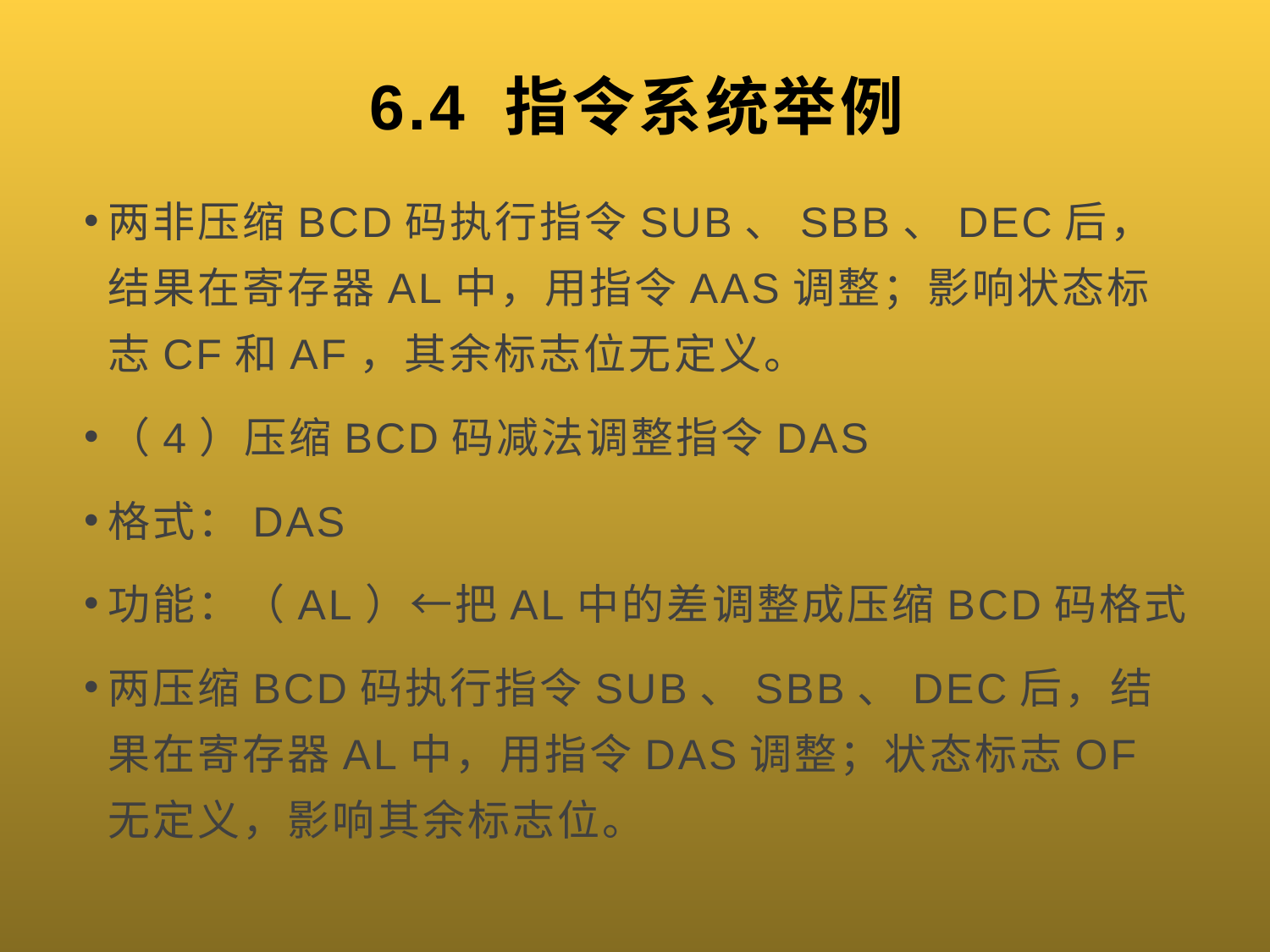

# 6.4 指令系统举例
两非压缩BCD码执行指令SUB、SBB、DEC后，结果在寄存器AL中，用指令AAS调整；影响状态标志CF和AF，其余标志位无定义。
（4）压缩BCD码减法调整指令DAS
格式：DAS
功能：（AL）←把AL中的差调整成压缩BCD码格式
两压缩BCD码执行指令SUB、SBB、DEC后，结果在寄存器AL中，用指令DAS调整；状态标志OF无定义，影响其余标志位。